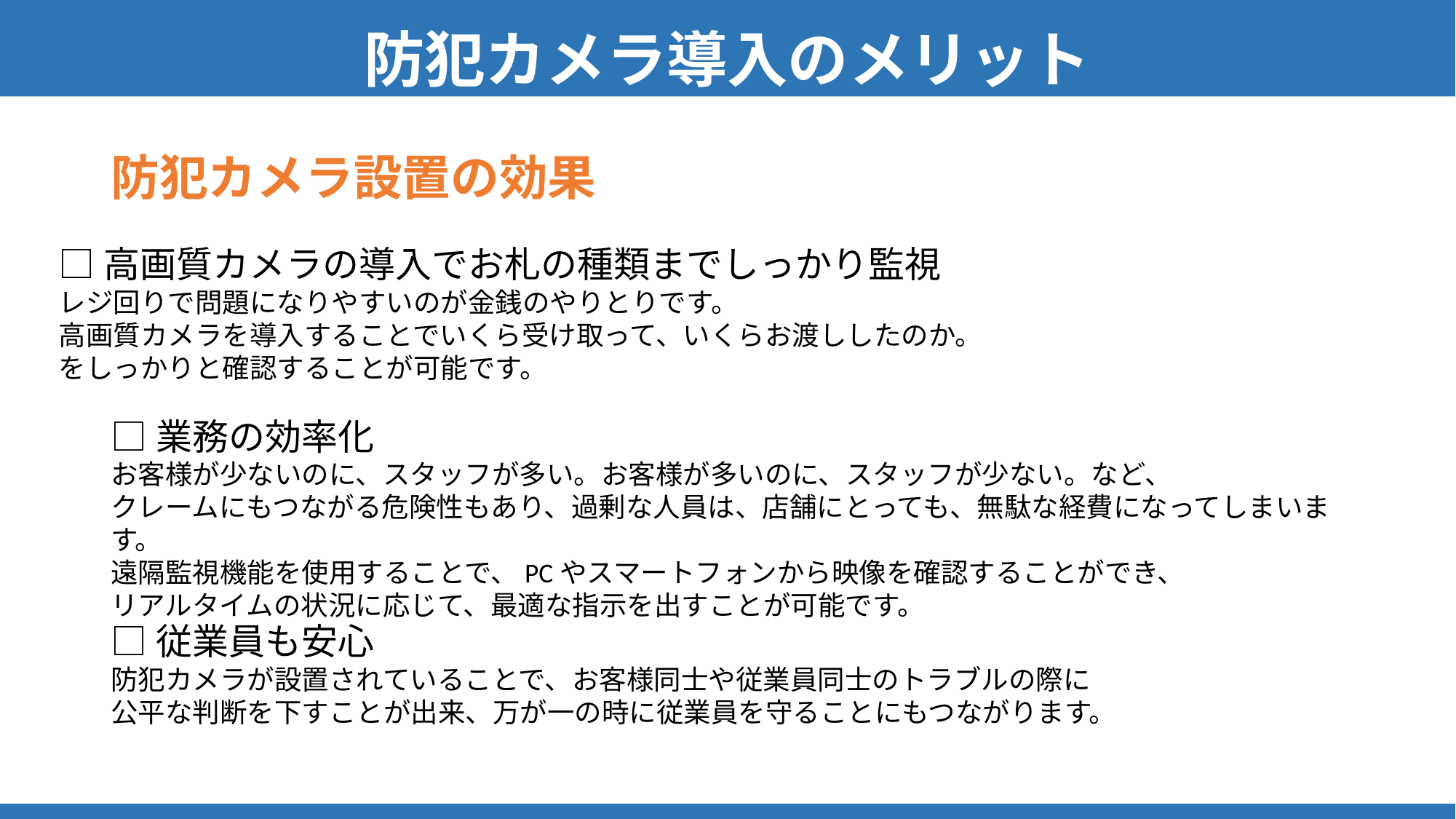

防犯カメラ導入のメリット
防犯カメラ設置の効果
□高画質カメラの導入でお札の種類までしっかり監視
レジ回りで問題になりやすいのが金銭のやりとりです。
高画質カメラを導入することでいくら受け取って、いくらお渡ししたのか。
をしっかりと確認することが可能です。
□業務の効率化
お客様が少ないのに、スタッフが多い。お客様が多いのに、スタッフが少ない。など、
クレームにもつながる危険性もあり、過剰な人員は、店舗にとっても、無駄な経費になってしまいます。
遠隔監視機能を使用することで、PCやスマートフォンから映像を確認することができ、
リアルタイムの状況に応じて、最適な指示を出すことが可能です。
□従業員も安心
防犯カメラが設置されていることで、お客様同士や従業員同士のトラブルの際に
公平な判断を下すことが出来、万が一の時に従業員を守ることにもつながります。